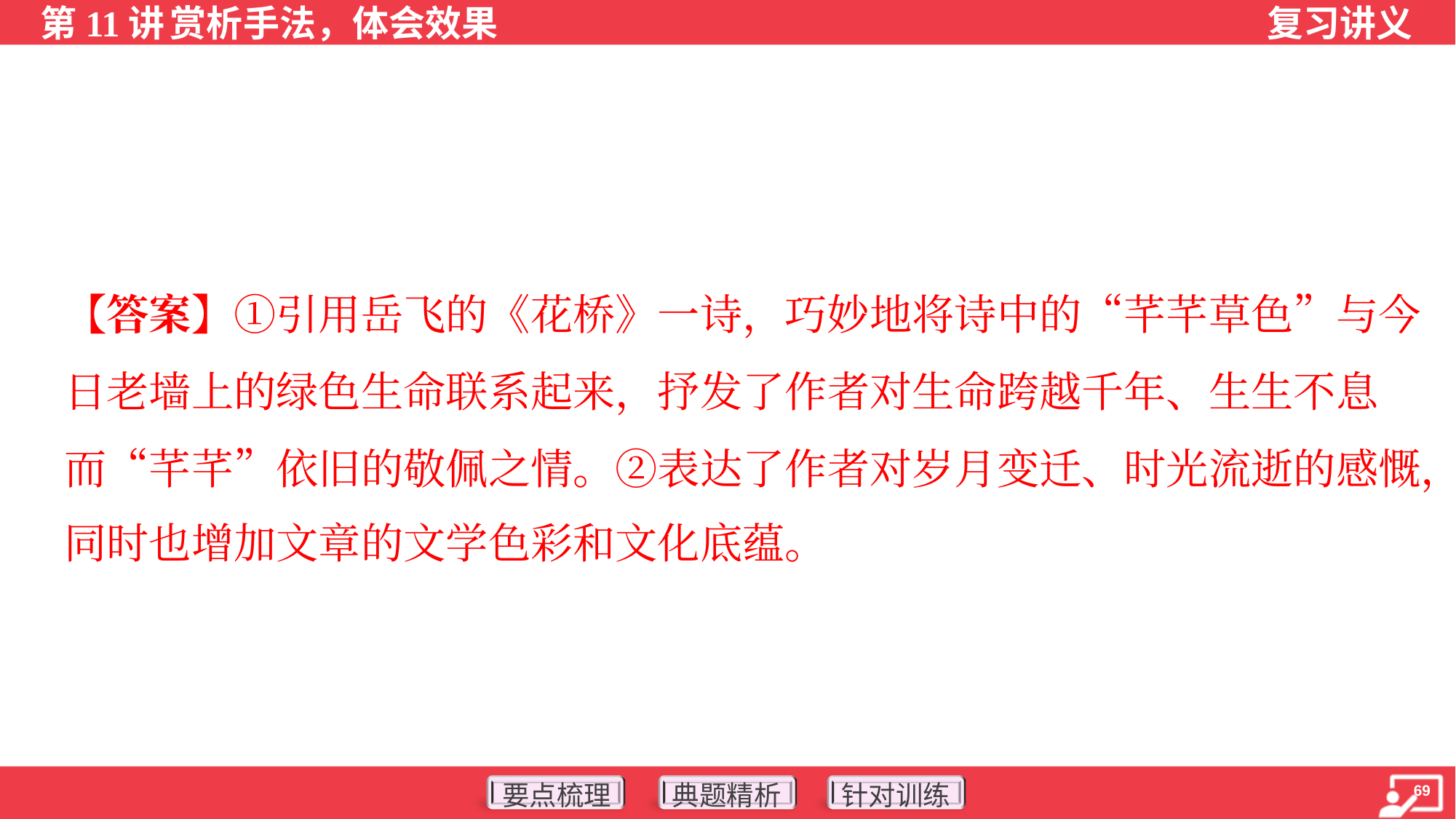

【答案】①引用岳飞的《花桥》一诗，巧妙地将诗中的“芊芊草色”与今
日老墙上的绿色生命联系起来，抒发了作者对生命跨越千年、生生不息
而“芊芊”依旧的敬佩之情。②表达了作者对岁月变迁、时光流逝的感慨，
同时也增加文章的文学色彩和文化底蕴。